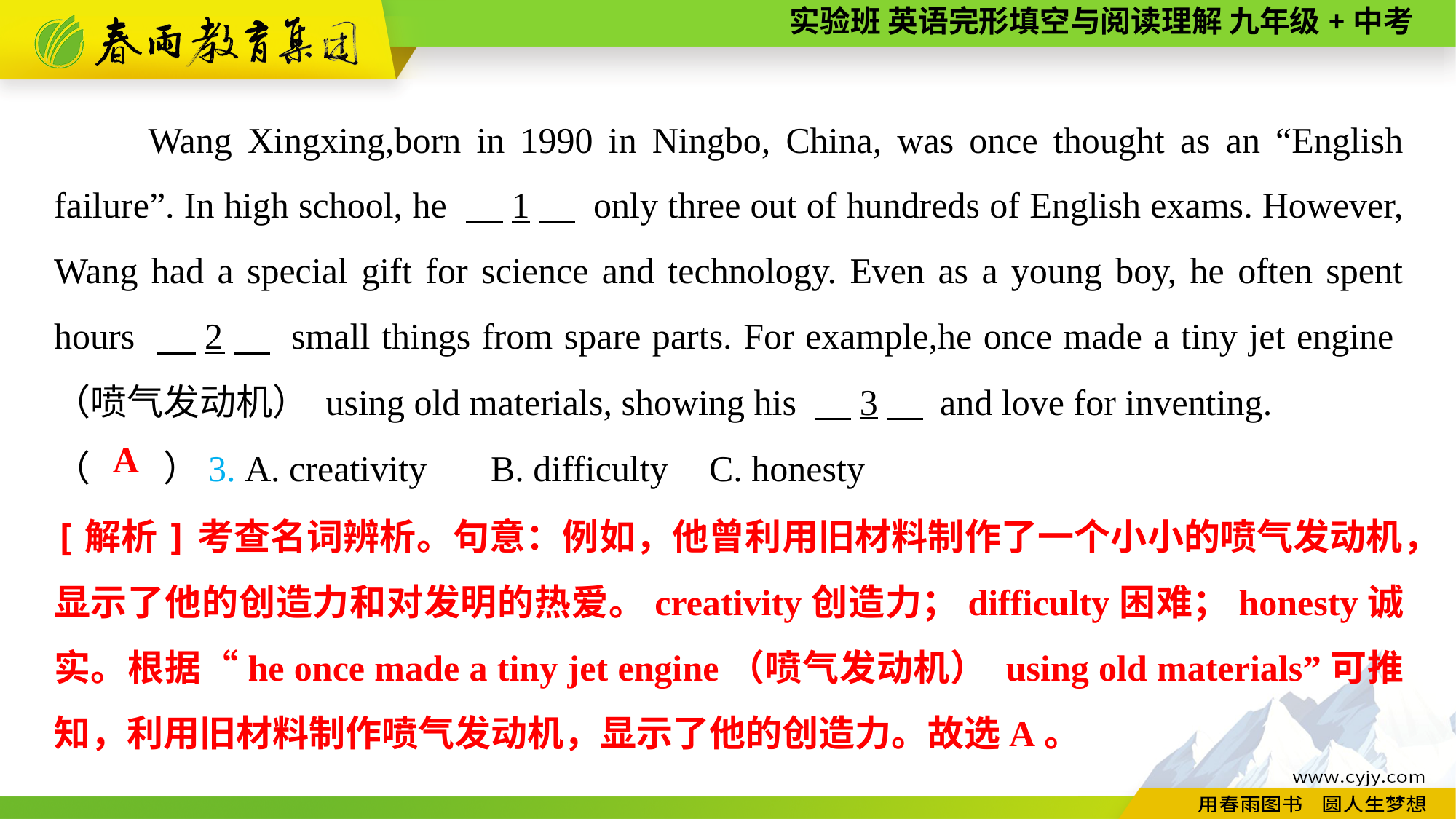

Wang Xingxing,born in 1990 in Ningbo, China, was once thought as an “English failure”. In high school, he 　1　 only three out of hundreds of English exams. However, Wang had a special gift for science and technology. Even as a young boy, he often spent hours 　2　 small things from spare parts. For example,he once made a tiny jet engine（喷气发动机） using old materials, showing his 　3　 and love for inventing.
（　　）3. A. creativity	B. difficulty	C. honesty
A
[解析]考查名词辨析。句意：例如，他曾利用旧材料制作了一个小小的喷气发动机，显示了他的创造力和对发明的热爱。creativity创造力；difficulty困难；honesty诚实。根据“he once made a tiny jet engine（喷气发动机） using old materials”可推知，利用旧材料制作喷气发动机，显示了他的创造力。故选A。